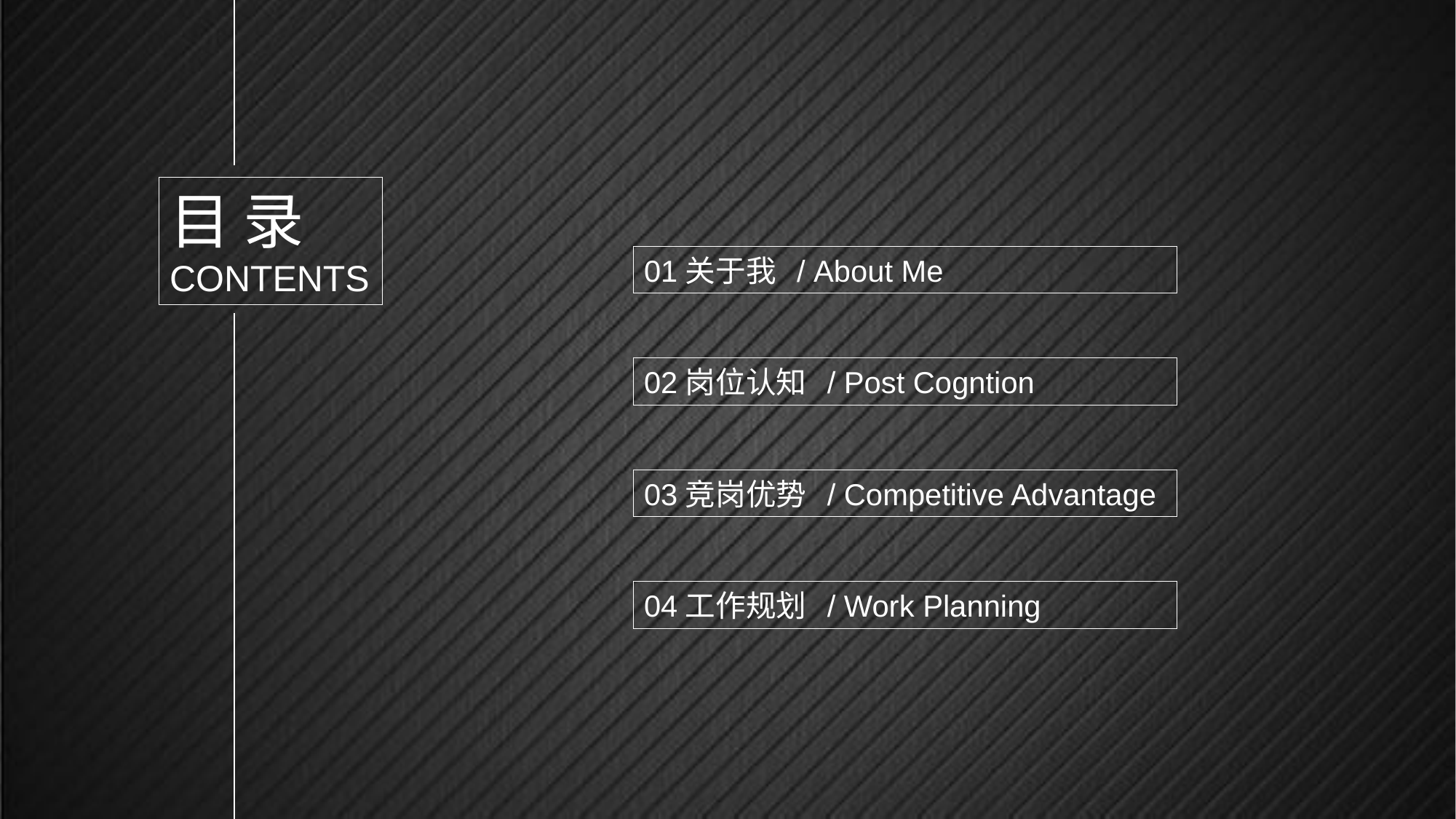

目 录
CONTENTS
01关于我  / About Me
02岗位认知  / Post Cogntion
03竞岗优势  / Competitive Advantage
04工作规划  / Work Planning